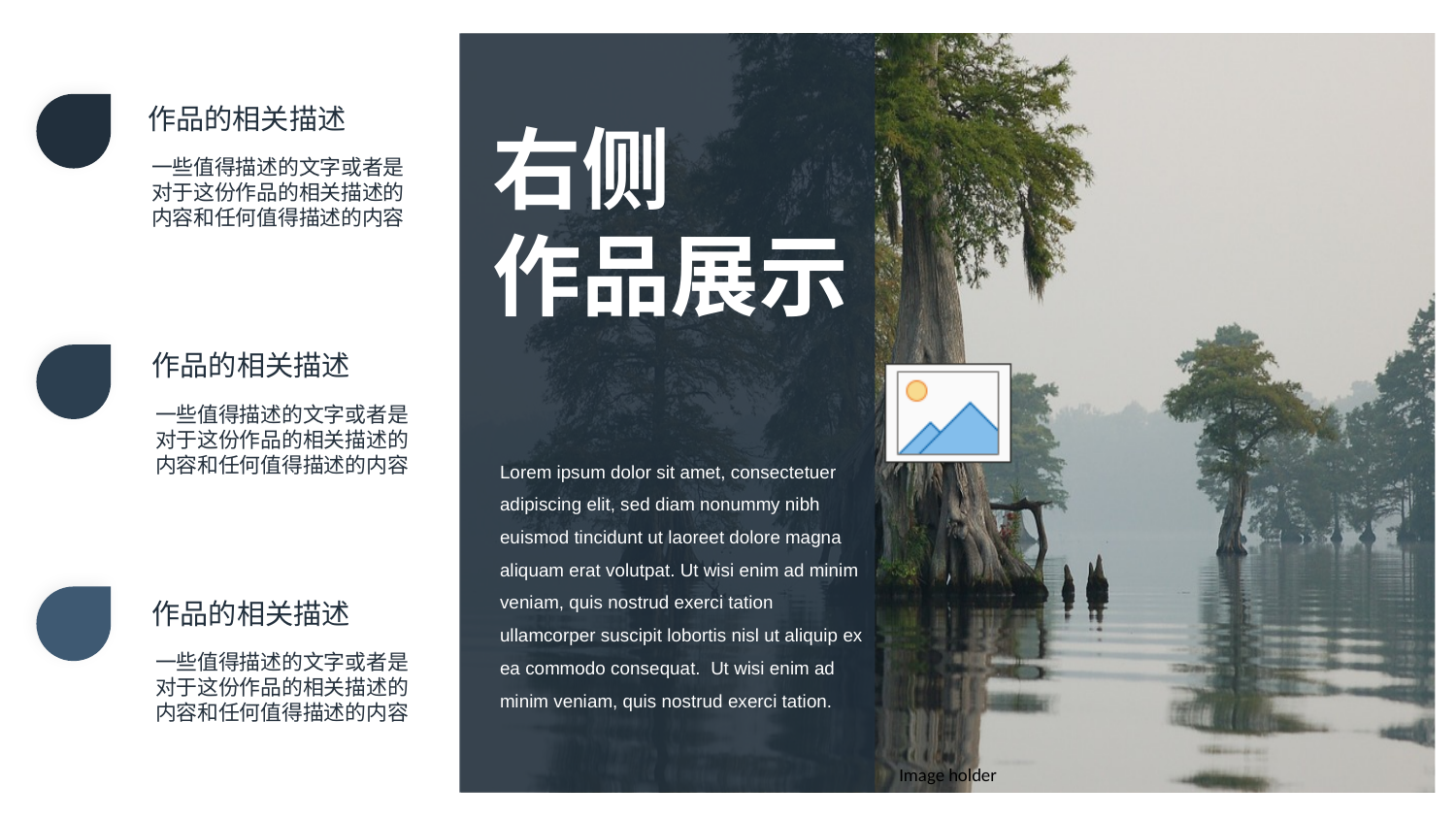

作品的相关描述

右侧
作品展示
一些值得描述的文字或者是对于这份作品的相关描述的内容和任何值得描述的内容
作品的相关描述

一些值得描述的文字或者是对于这份作品的相关描述的内容和任何值得描述的内容
Lorem ipsum dolor sit amet, consectetuer adipiscing elit, sed diam nonummy nibh euismod tincidunt ut laoreet dolore magna aliquam erat volutpat. Ut wisi enim ad minim veniam, quis nostrud exerci tation ullamcorper suscipit lobortis nisl ut aliquip ex ea commodo consequat.  Ut wisi enim ad minim veniam, quis nostrud exerci tation.

作品的相关描述
一些值得描述的文字或者是对于这份作品的相关描述的内容和任何值得描述的内容